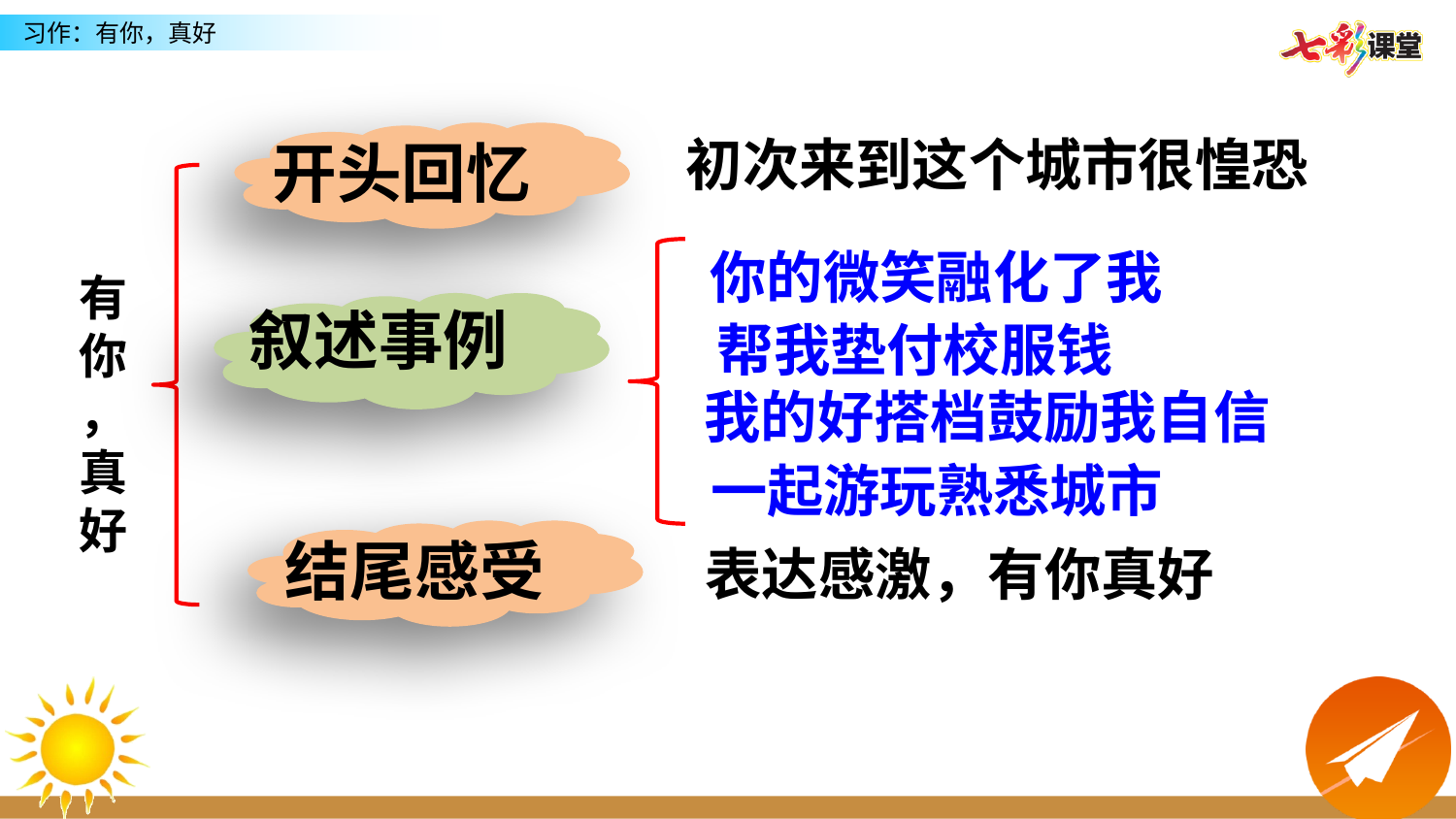

初次来到这个城市很惶恐

开头回忆

你的微笑融化了我

有你
，真好
叙述事例

帮我垫付校服钱
我的好搭档鼓励我自信
一起游玩熟悉城市

结尾感受
表达感激，有你真好